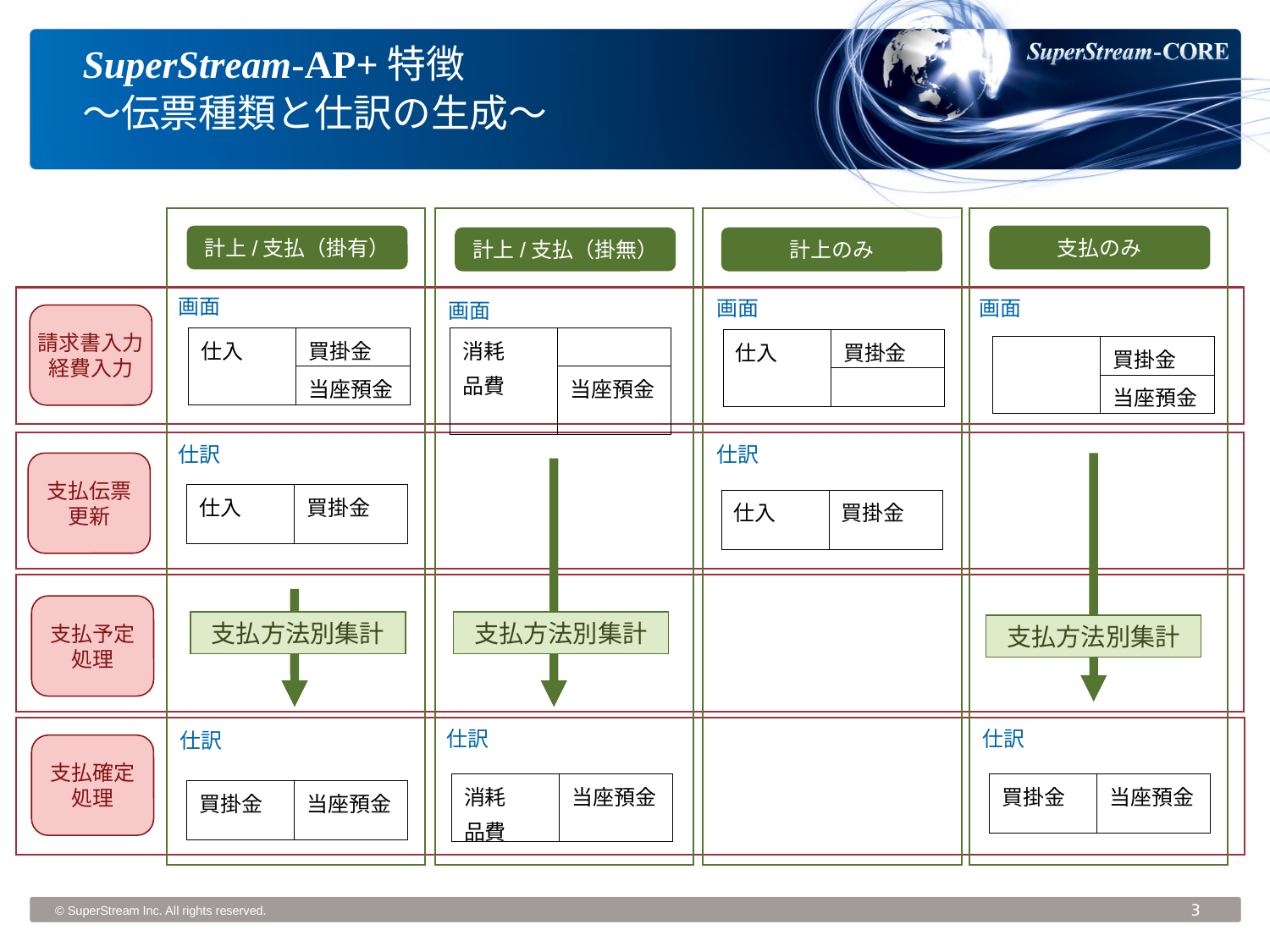

# SuperStream-AP+特徴 ～伝票種類と仕訳の生成～

計上/支払（掛有）
支払のみ
計上/支払（掛無）
計上のみ

画面
画面
画面
画面
請求書入力
経費入力
| 仕入 | 買掛金 |
| --- | --- |
|  | 当座預金 |
| 消耗 品費 |  |
| --- | --- |
|  | 当座預金 |
| 仕入 | 買掛金 |
| --- | --- |
|  |  |
|  | 買掛金 |
| --- | --- |
|  | 当座預金 |

仕訳
仕訳
支払伝票
更新

| 仕入 | 買掛金 |
| --- | --- |
| 仕入 | 買掛金 |
| --- | --- |

支払予定
処理
支払方法別集計
支払方法別集計
支払方法別集計

仕訳
仕訳
仕訳
支払確定
処理
| 消耗 品費 | 当座預金 |
| --- | --- |
| 買掛金 | 当座預金 |
| --- | --- |
| 買掛金 | 当座預金 |
| --- | --- |
© SuperStream Inc. All rights reserved.
3